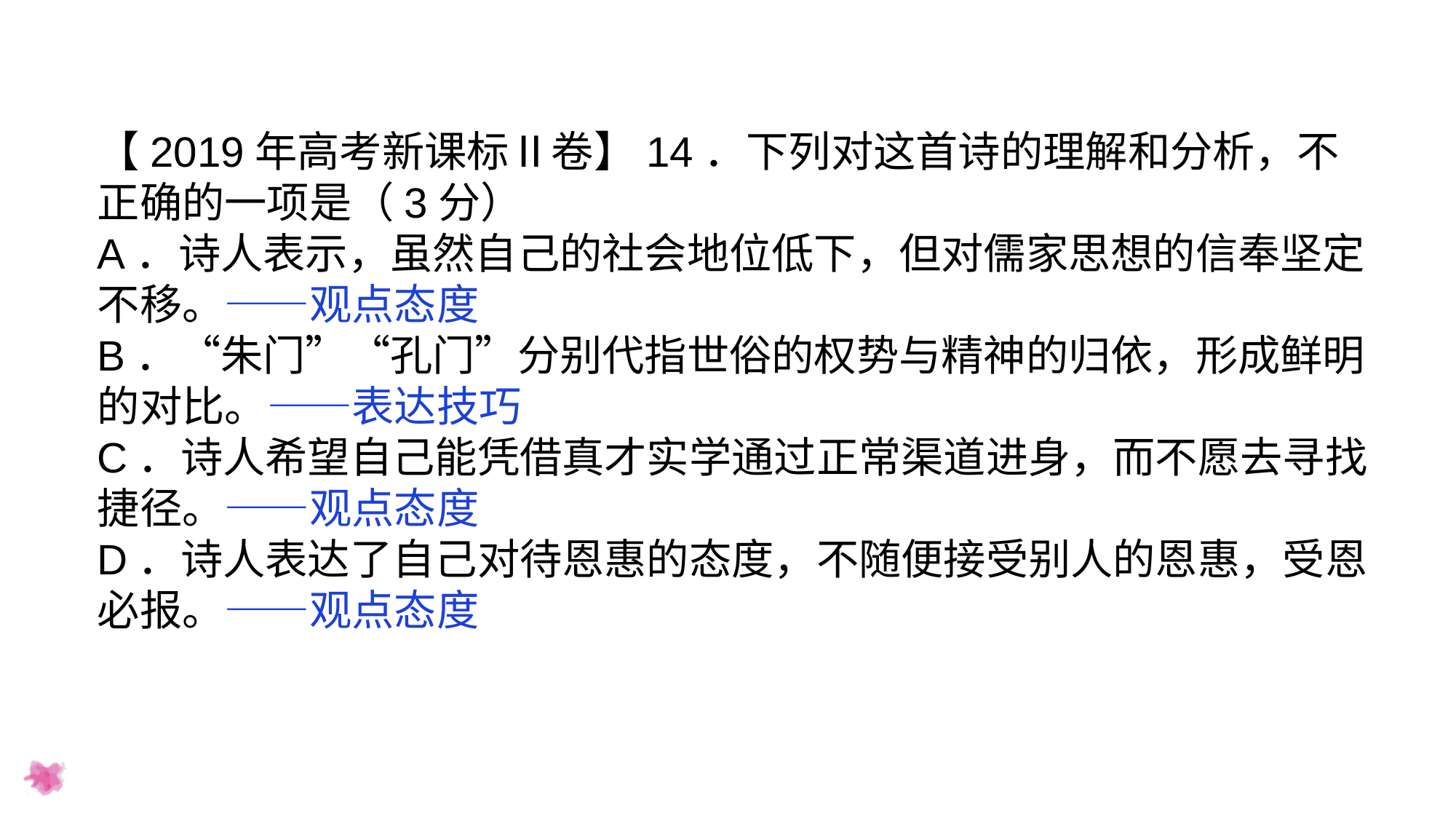

【2019年高考新课标Ⅱ卷】14．下列对这首诗的理解和分析，不正确的一项是（3分）
A．诗人表示，虽然自己的社会地位低下，但对儒家思想的信奉坚定不移。——观点态度
B．“朱门”“孔门”分别代指世俗的权势与精神的归依，形成鲜明的对比。——表达技巧
C．诗人希望自己能凭借真才实学通过正常渠道进身，而不愿去寻找捷径。——观点态度
D．诗人表达了自己对待恩惠的态度，不随便接受别人的恩惠，受恩必报。——观点态度